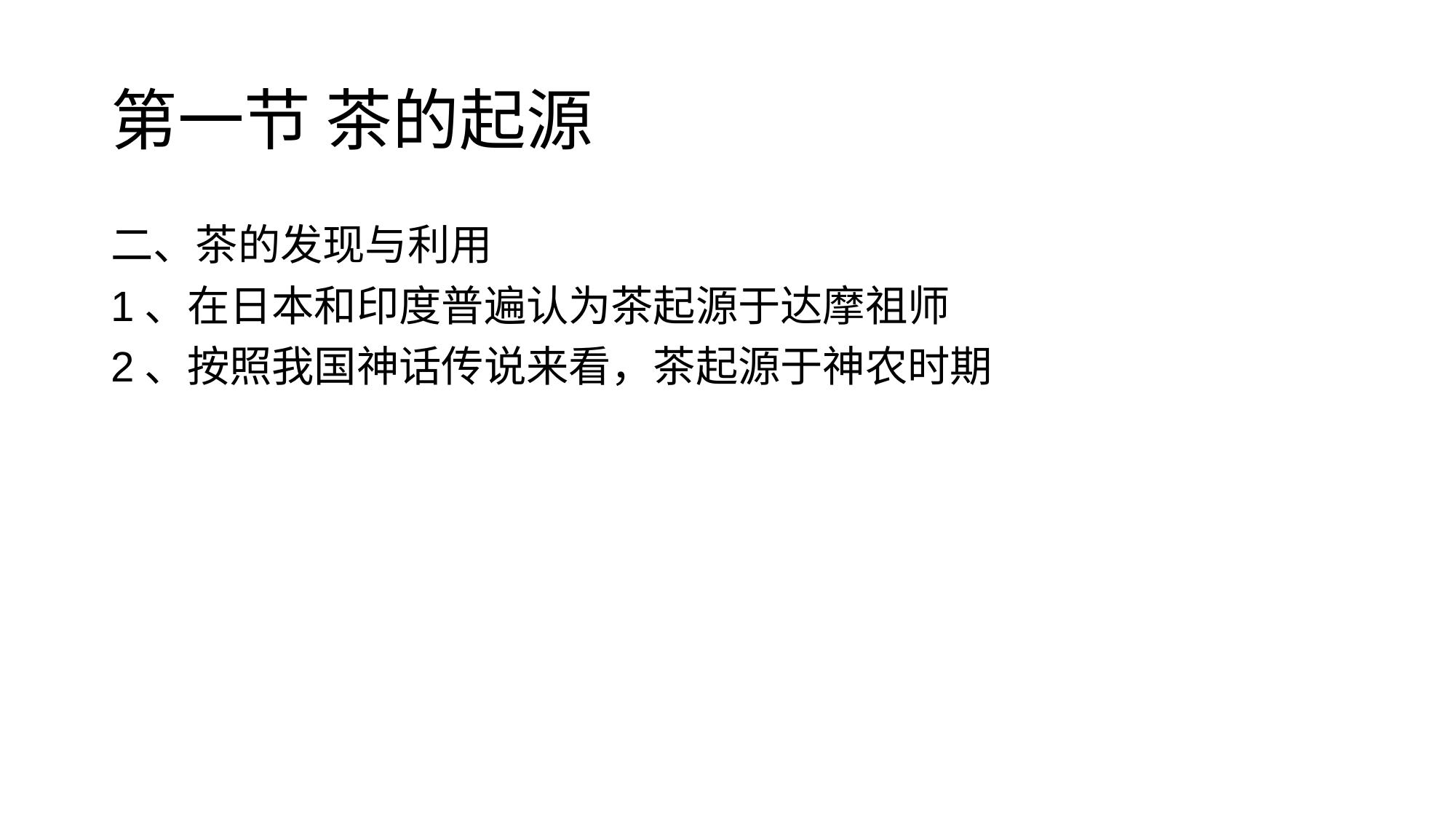

# 第一节 茶的起源
二、茶的发现与利用
1、在日本和印度普遍认为茶起源于达摩祖师
2、按照我国神话传说来看，茶起源于神农时期